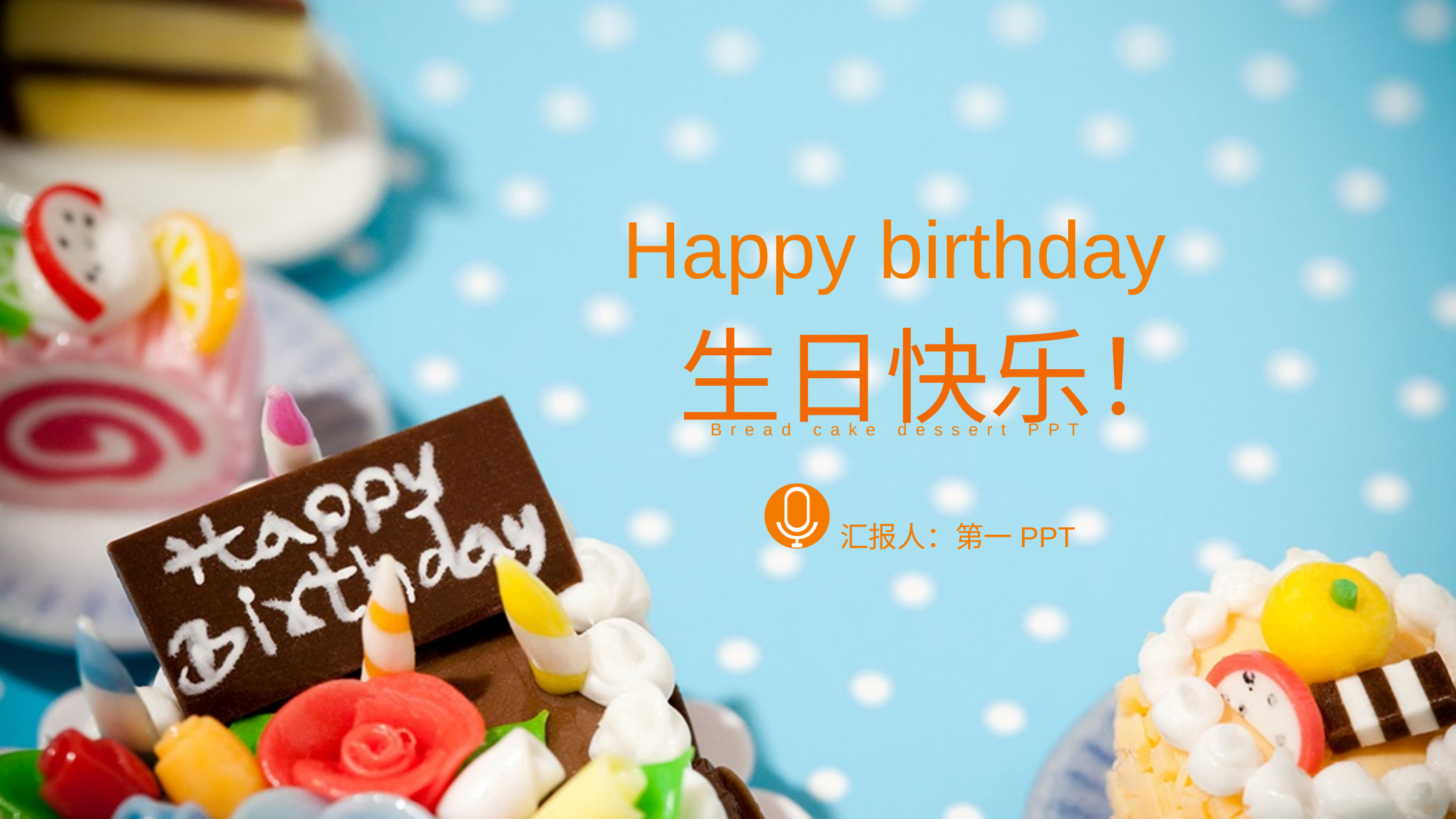

Happy birthday
生日快乐！
Bread cake dessert PPT
汇报人：第一PPT